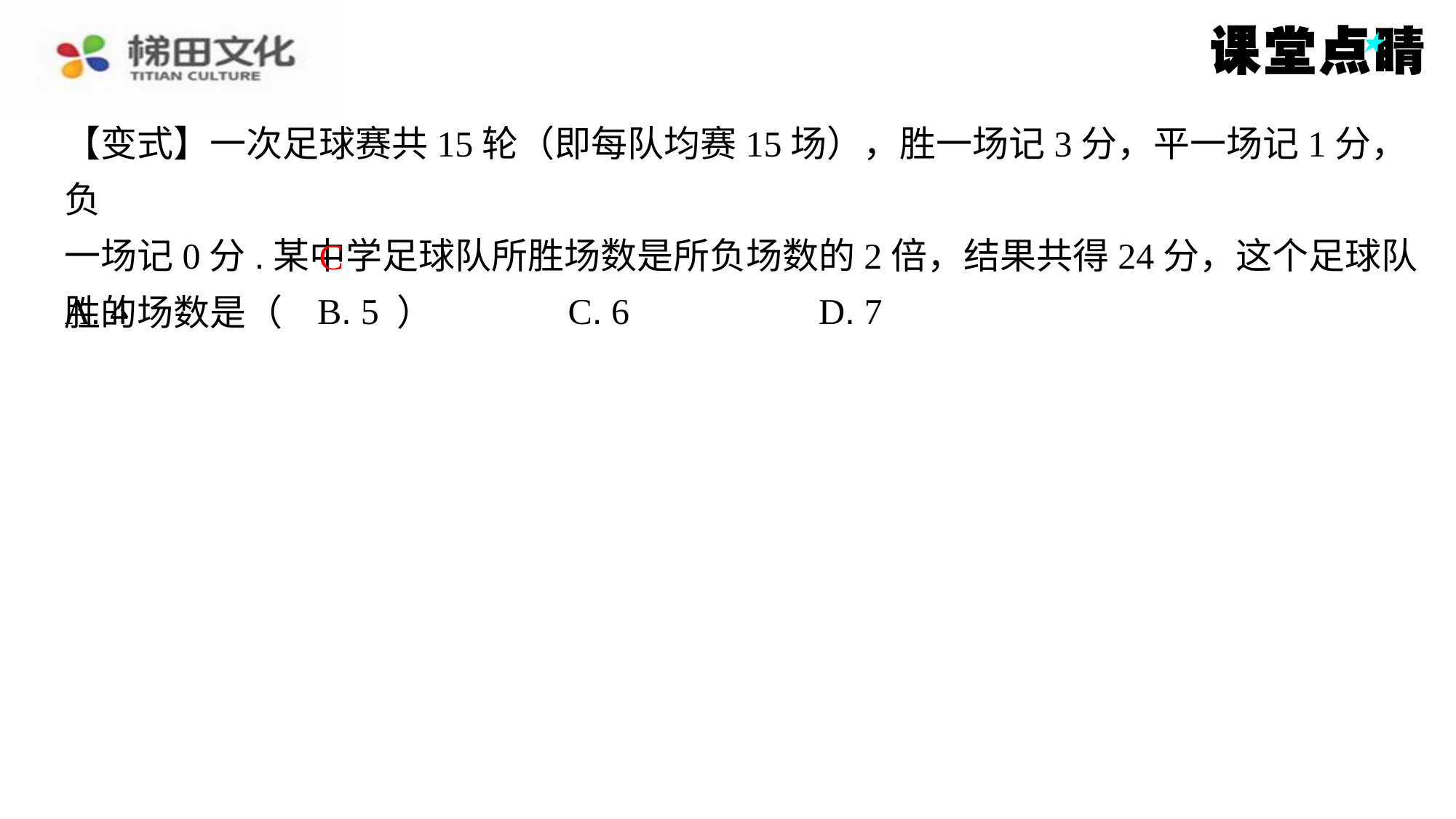

【变式】一次足球赛共15轮（即每队均赛15场），胜一场记3分，平一场记1分，负
一场记0分.某中学足球队所胜场数是所负场数的2倍，结果共得24分，这个足球队
胜的场数是（　C　）
C
| A. 4 | B. 5 | C. 6 | D. 7 |
| --- | --- | --- | --- |